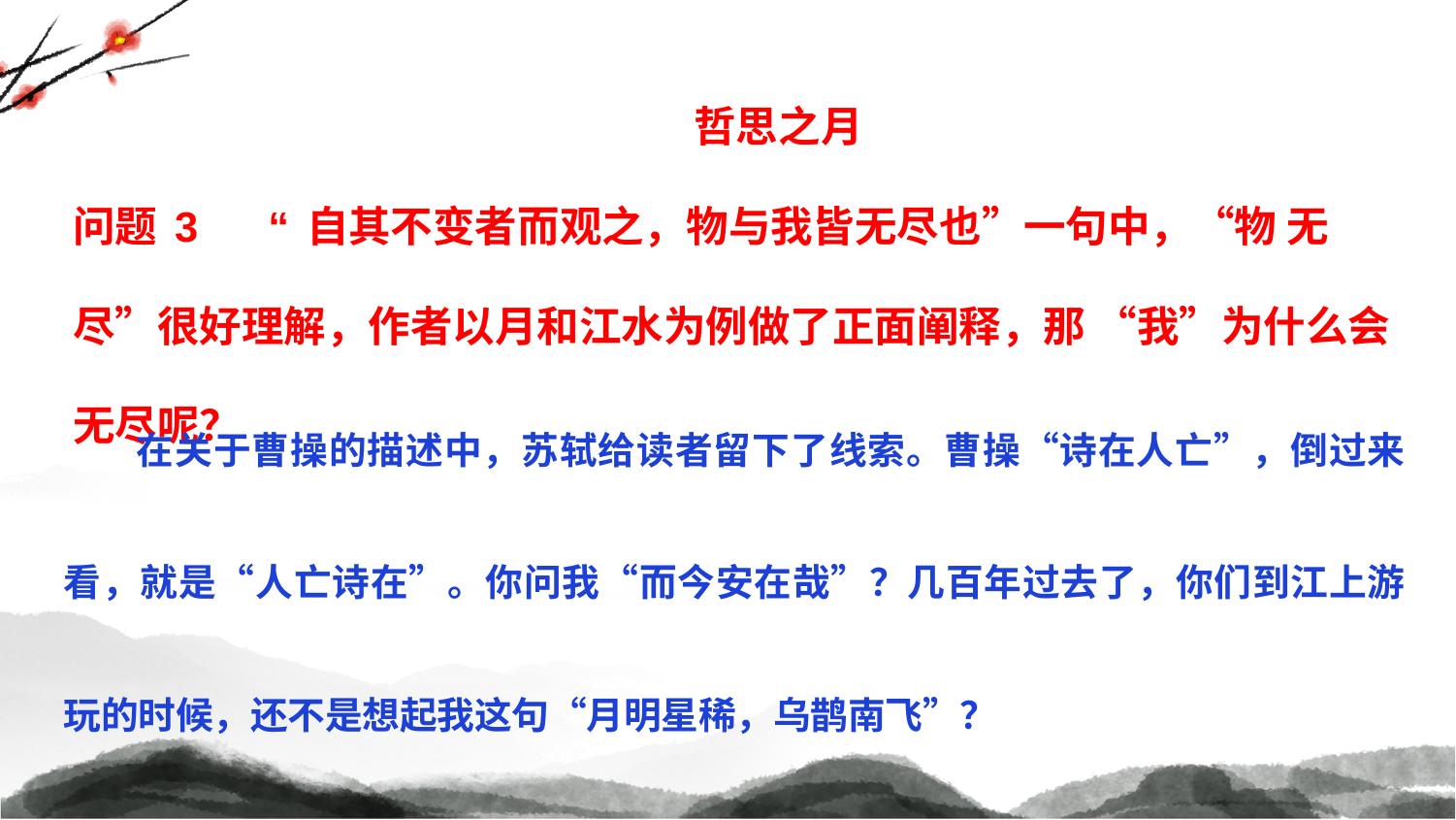

哲思之月
问题3      “自其不变者而观之，物与我皆无尽也”一句中，“物 无尽”很好理解，作者以月和江水为例做了正面阐释，那 “我”为什么会无尽呢？
在关于曹操的描述中，苏轼给读者留下了线索。曹操“诗在人亡”，倒过来看，就是“人亡诗在”。你问我“而今安在哉”？几百年过去了，你们到江上游玩的时候，还不是想起我这句“月明星稀，乌鹊南飞”？
从这个角度说，曹操还在。同样，苏轼的皮囊早已朽坏，但他的文章在，他的道德在，他的人格魅力在，他的情怀在！